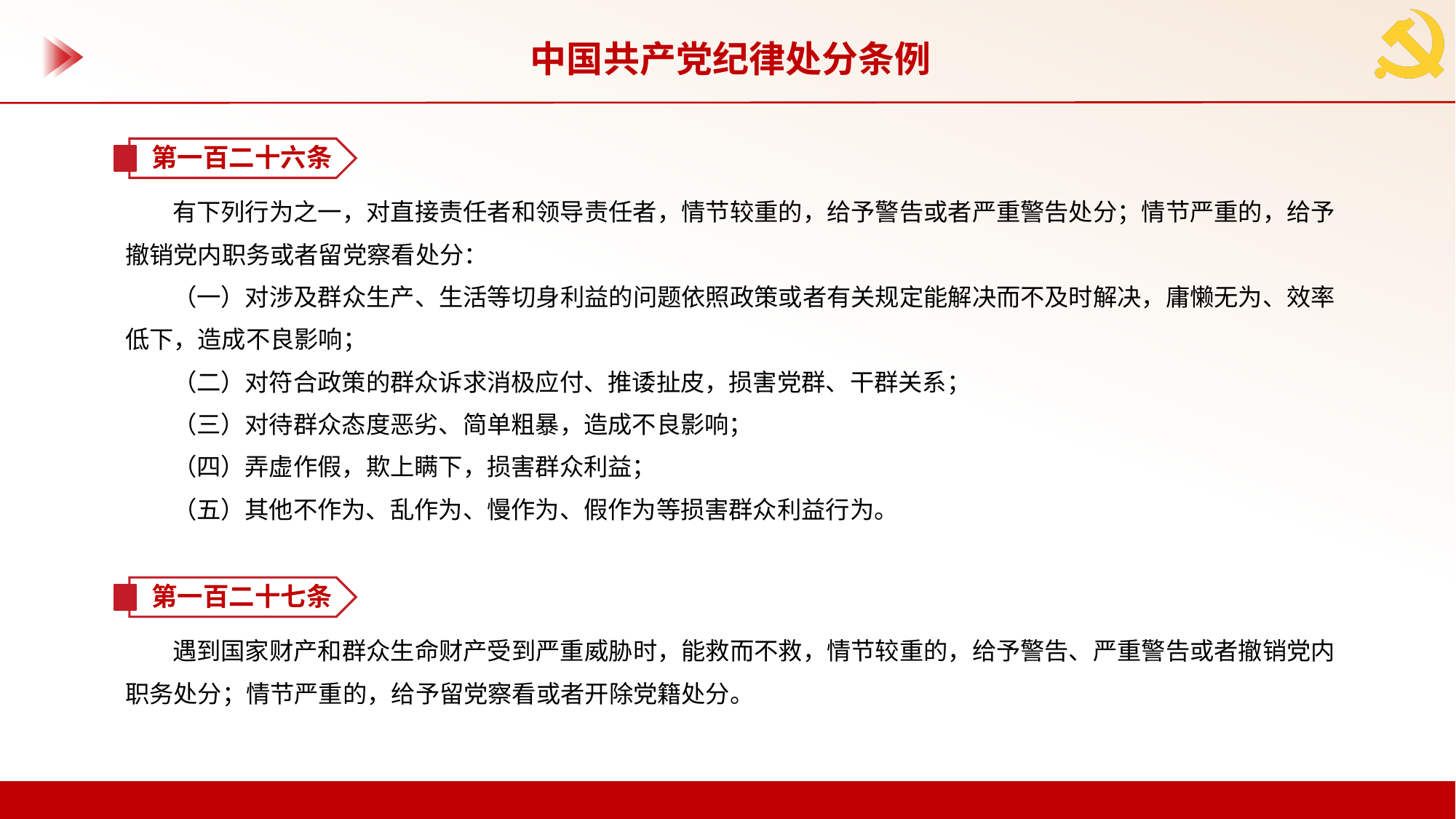

中国共产党纪律处分条例
第一百二十六条

有下列行为之一，对直接责任者和领导责任者，情节较重的，给予警告或者严重警告处分；情节严重的，给予撤销党内职务或者留党察看处分：
（一）对涉及群众生产、生活等切身利益的问题依照政策或者有关规定能解决而不及时解决，庸懒无为、效率低下，造成不良影响；
（二）对符合政策的群众诉求消极应付、推诿扯皮，损害党群、干群关系；
（三）对待群众态度恶劣、简单粗暴，造成不良影响；
（四）弄虚作假，欺上瞒下，损害群众利益；
（五）其他不作为、乱作为、慢作为、假作为等损害群众利益行为。
第一百二十七条

遇到国家财产和群众生命财产受到严重威胁时，能救而不救，情节较重的，给予警告、严重警告或者撤销党内职务处分；情节严重的，给予留党察看或者开除党籍处分。